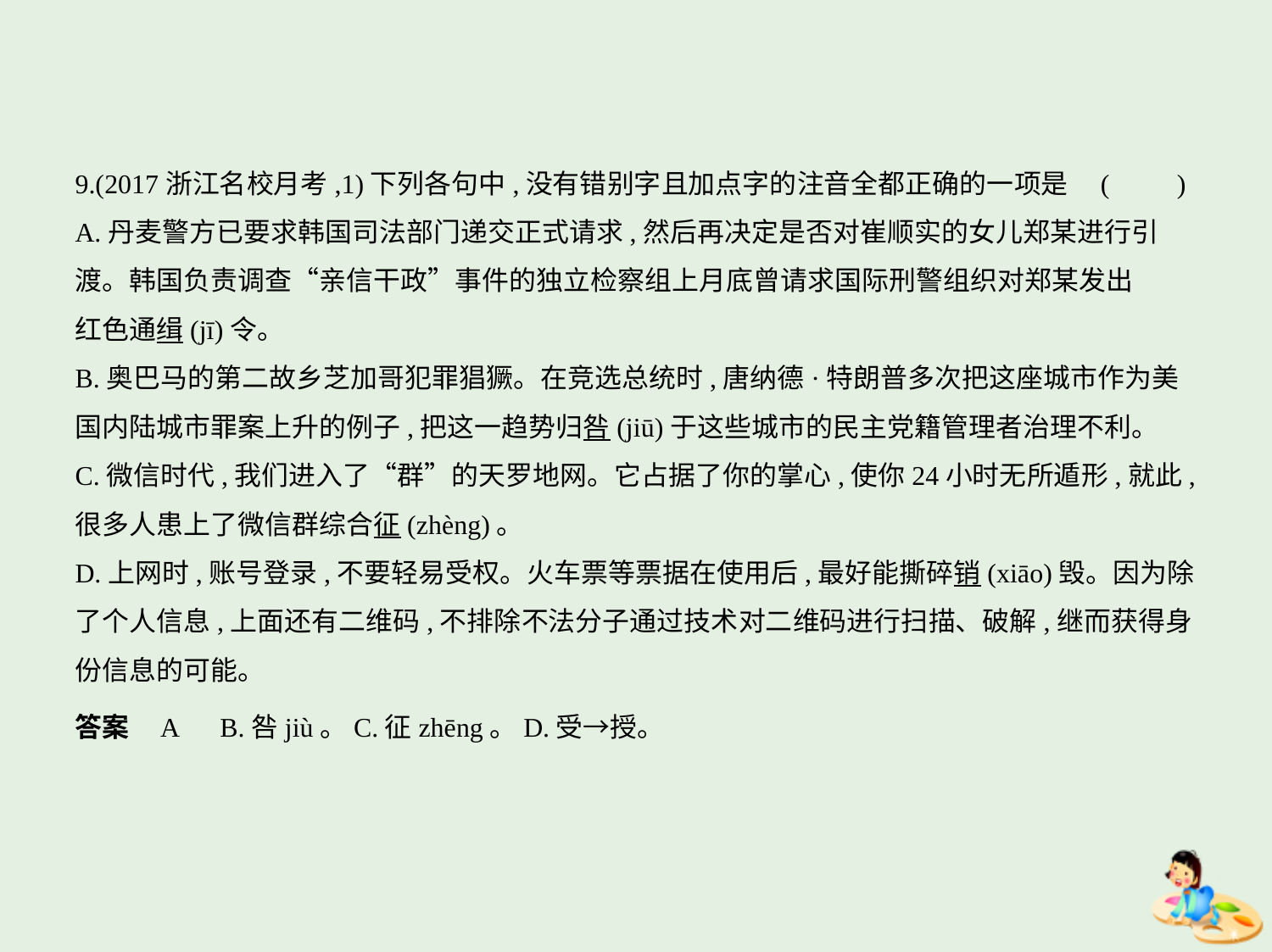

9.(2017浙江名校月考,1)下列各句中,没有错别字且加点字的注音全都正确的一项是 (　　)
A.丹麦警方已要求韩国司法部门递交正式请求,然后再决定是否对崔顺实的女儿郑某进行引
渡。韩国负责调查“亲信干政”事件的独立检察组上月底曾请求国际刑警组织对郑某发出
红色通缉(jī)令。
B.奥巴马的第二故乡芝加哥犯罪猖獗。在竞选总统时,唐纳德·特朗普多次把这座城市作为美
国内陆城市罪案上升的例子,把这一趋势归咎(jiū)于这些城市的民主党籍管理者治理不利。
C.微信时代,我们进入了“群”的天罗地网。它占据了你的掌心,使你24小时无所遁形,就此,
很多人患上了微信群综合征(zhèng)。
D.上网时,账号登录,不要轻易受权。火车票等票据在使用后,最好能撕碎销(xiāo)毁。因为除
了个人信息,上面还有二维码,不排除不法分子通过技术对二维码进行扫描、破解,继而获得身
份信息的可能。
答案    A　B.咎jiù。C.征zhēng。D.受→授。